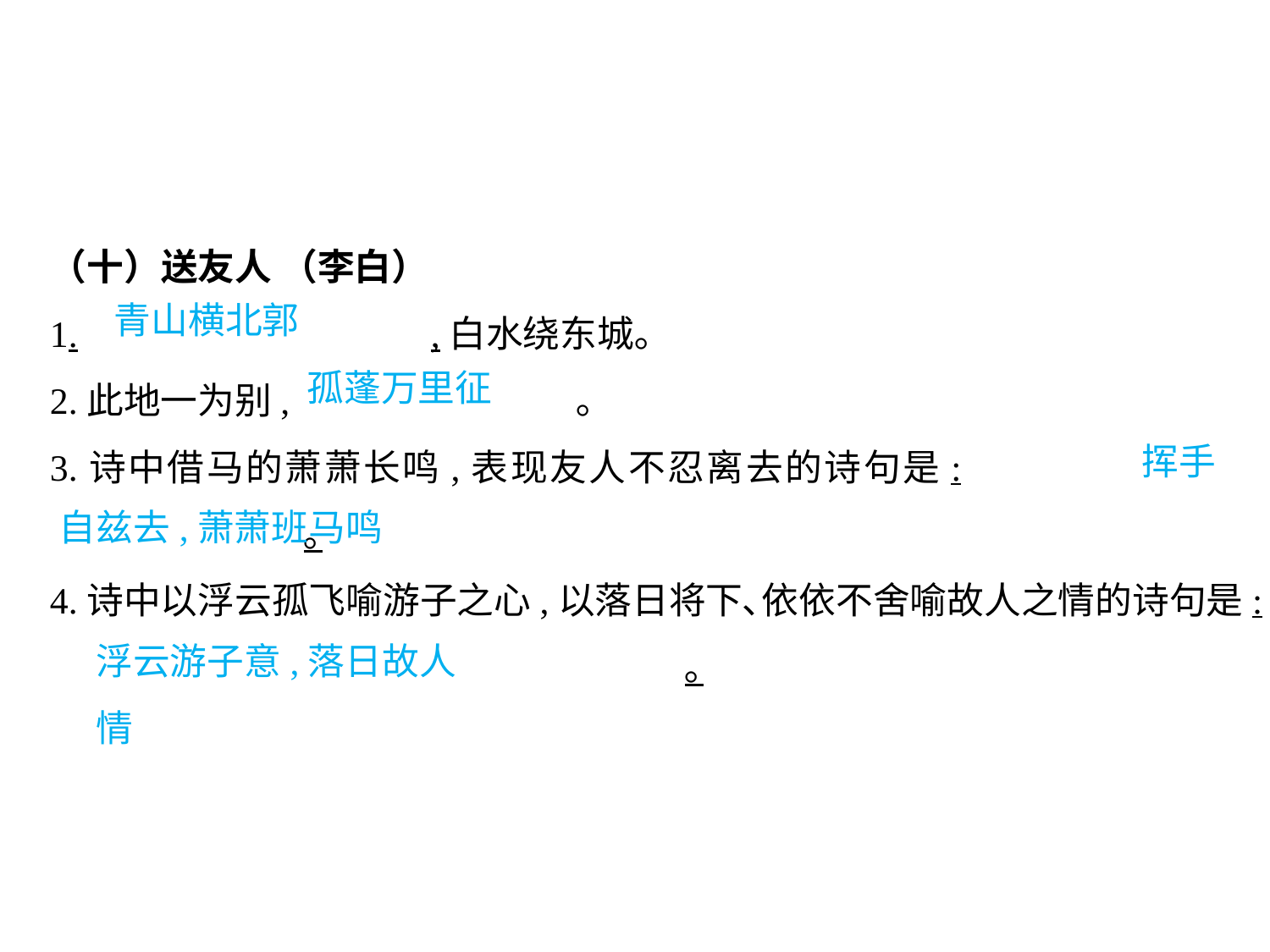

（十）送友人 （李白）
1.			,白水绕东城｡
2.此地一为别,			 ｡
3.诗中借马的萧萧长鸣,表现友人不忍离去的诗句是:					｡
4.诗中以浮云孤飞喻游子之心,以落日将下､依依不舍喻故人之情的诗句是:					｡
青山横北郭
孤蓬万里征
								       挥手自兹去,萧萧班马鸣
浮云游子意,落日故人情